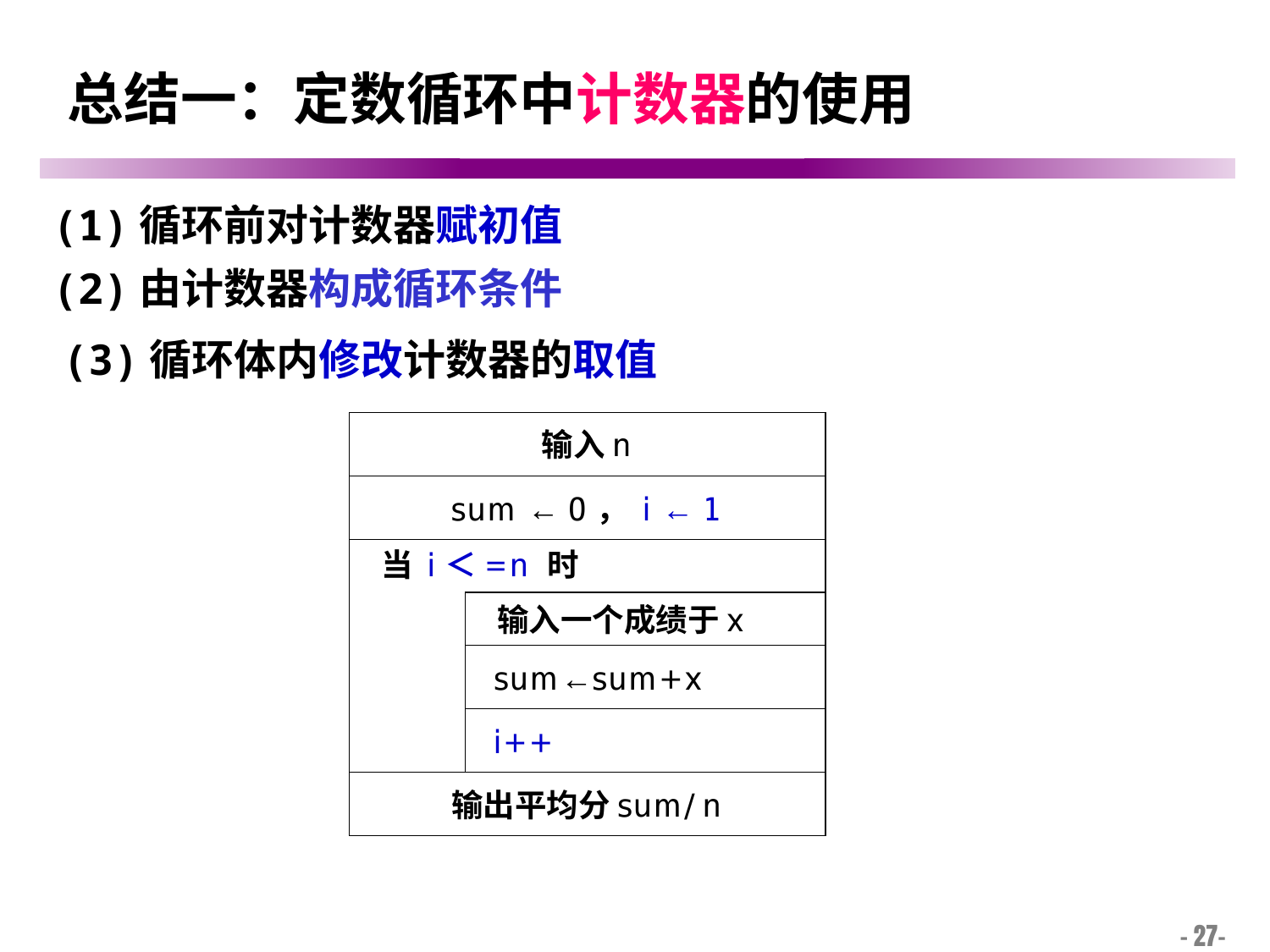

# 总结一：定数循环中计数器的使用
(1)循环前对计数器赋初值
(2)由计数器构成循环条件
(3)循环体内修改计数器的取值

输入n
sum ← 0， i ← 1
  当 i＜=n 时

  输入一个成绩于x
  sum←sum+x
  i++
输出平均分sum/n
 - 27-